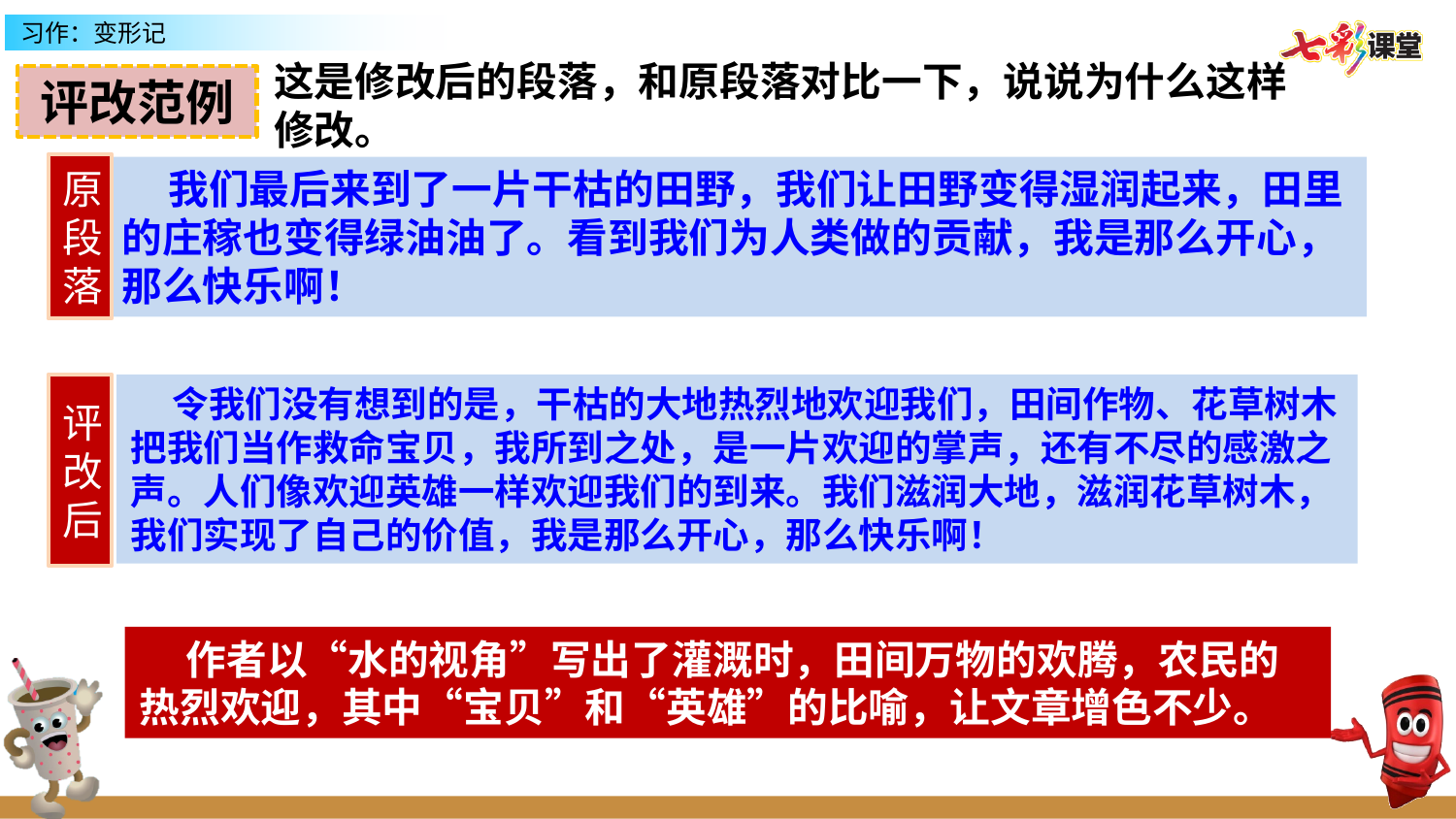

这是修改后的段落，和原段落对比一下，说说为什么这样修改。
评改范例
原段落
    我们最后来到了一片干枯的田野，我们让田野变得湿润起来，田里的庄稼也变得绿油油了。看到我们为人类做的贡献，我是那么开心，那么快乐啊！
评改后
    令我们没有想到的是，干枯的大地热烈地欢迎我们，田间作物、花草树木把我们当作救命宝贝，我所到之处，是一片欢迎的掌声，还有不尽的感激之声。人们像欢迎英雄一样欢迎我们的到来。我们滋润大地，滋润花草树木，我们实现了自己的价值，我是那么开心，那么快乐啊！
    作者以“水的视角”写出了灌溉时，田间万物的欢腾，农民的热烈欢迎，其中“宝贝”和“英雄”的比喻，让文章增色不少。